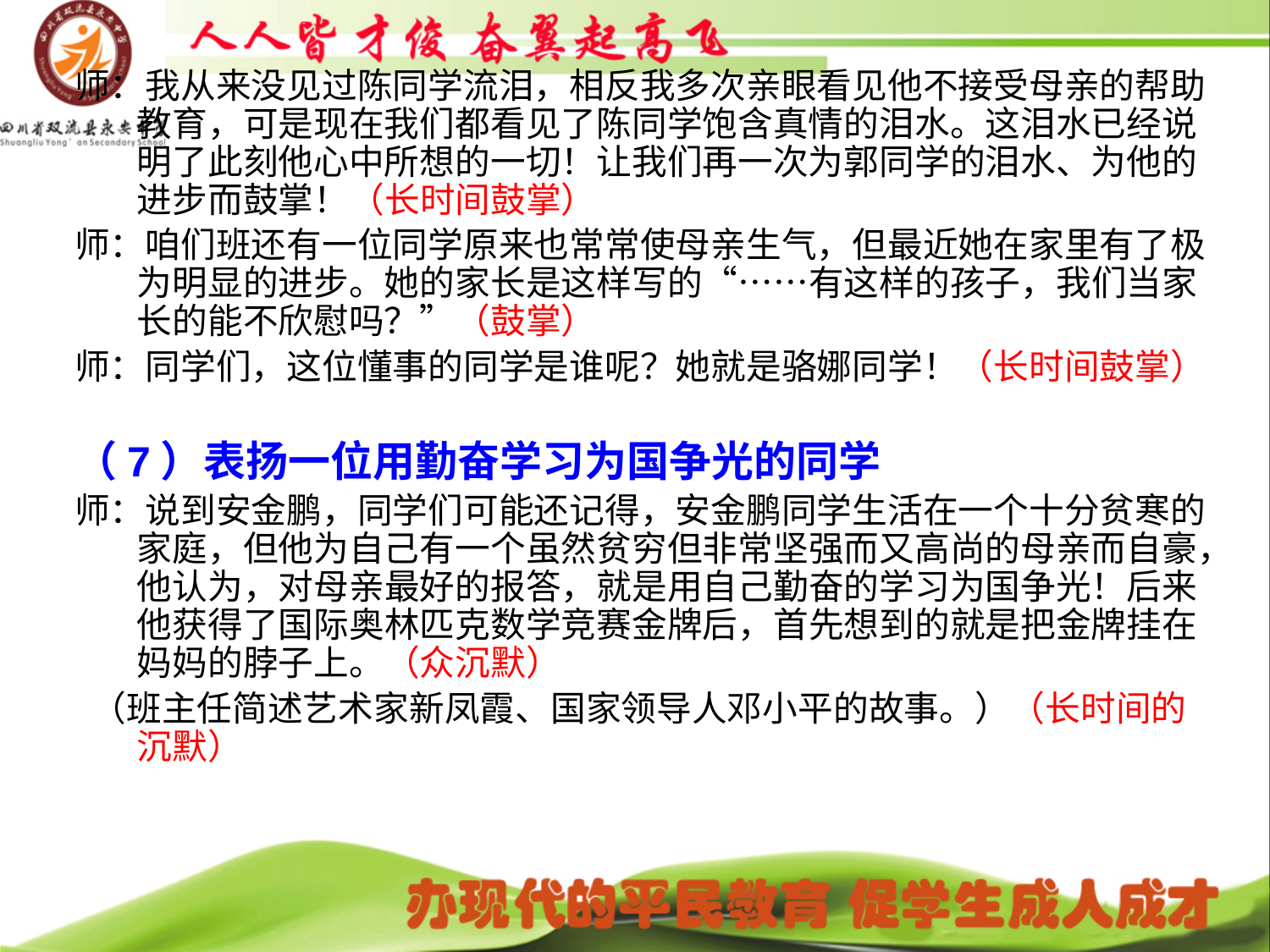

# 师：我从来没见过陈同学流泪，相反我多次亲眼看见他不接受母亲的帮助教育，可是现在我们都看见了陈同学饱含真情的泪水。这泪水已经说明了此刻他心中所想的一切！让我们再一次为郭同学的泪水、为他的进步而鼓掌！（长时间鼓掌）
师：咱们班还有一位同学原来也常常使母亲生气，但最近她在家里有了极为明显的进步。她的家长是这样写的“……有这样的孩子，我们当家长的能不欣慰吗？”（鼓掌）
师：同学们，这位懂事的同学是谁呢？她就是骆娜同学！（长时间鼓掌）

（7）表扬一位用勤奋学习为国争光的同学
师：说到安金鹏，同学们可能还记得，安金鹏同学生活在一个十分贫寒的家庭，但他为自己有一个虽然贫穷但非常坚强而又高尚的母亲而自豪，他认为，对母亲最好的报答，就是用自己勤奋的学习为国争光！后来他获得了国际奥林匹克数学竞赛金牌后，首先想到的就是把金牌挂在妈妈的脖子上。（众沉默）
 （班主任简述艺术家新凤霞、国家领导人邓小平的故事。）（长时间的沉默）